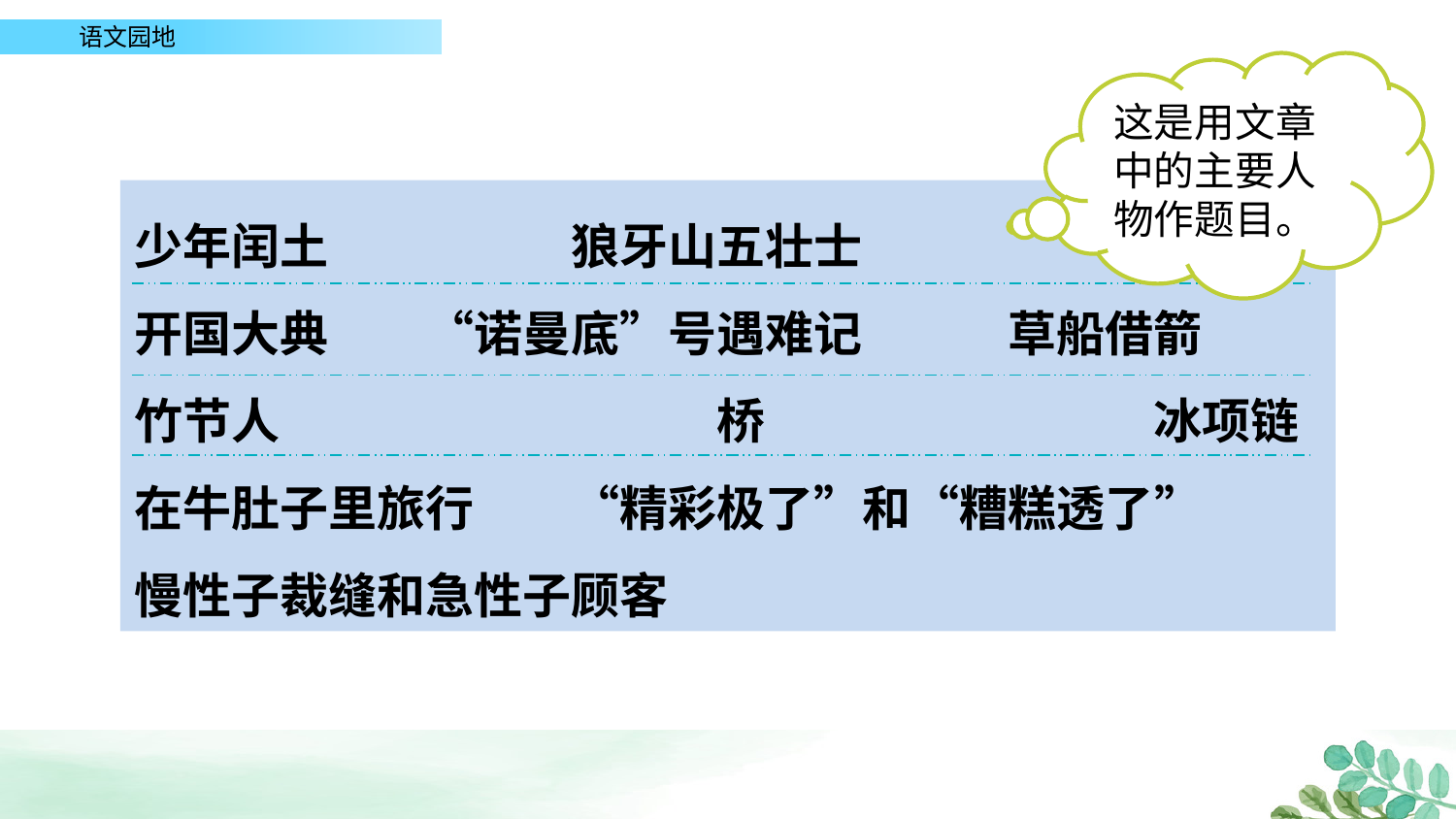

这是用文章中的主要人物作题目。
少年闰土		狼牙山五壮士		军神
开国大典	“诺曼底”号遇难记	草船借箭
竹节人			桥			冰项链
在牛肚子里旅行	“精彩极了”和“糟糕透了”
慢性子裁缝和急性子顾客